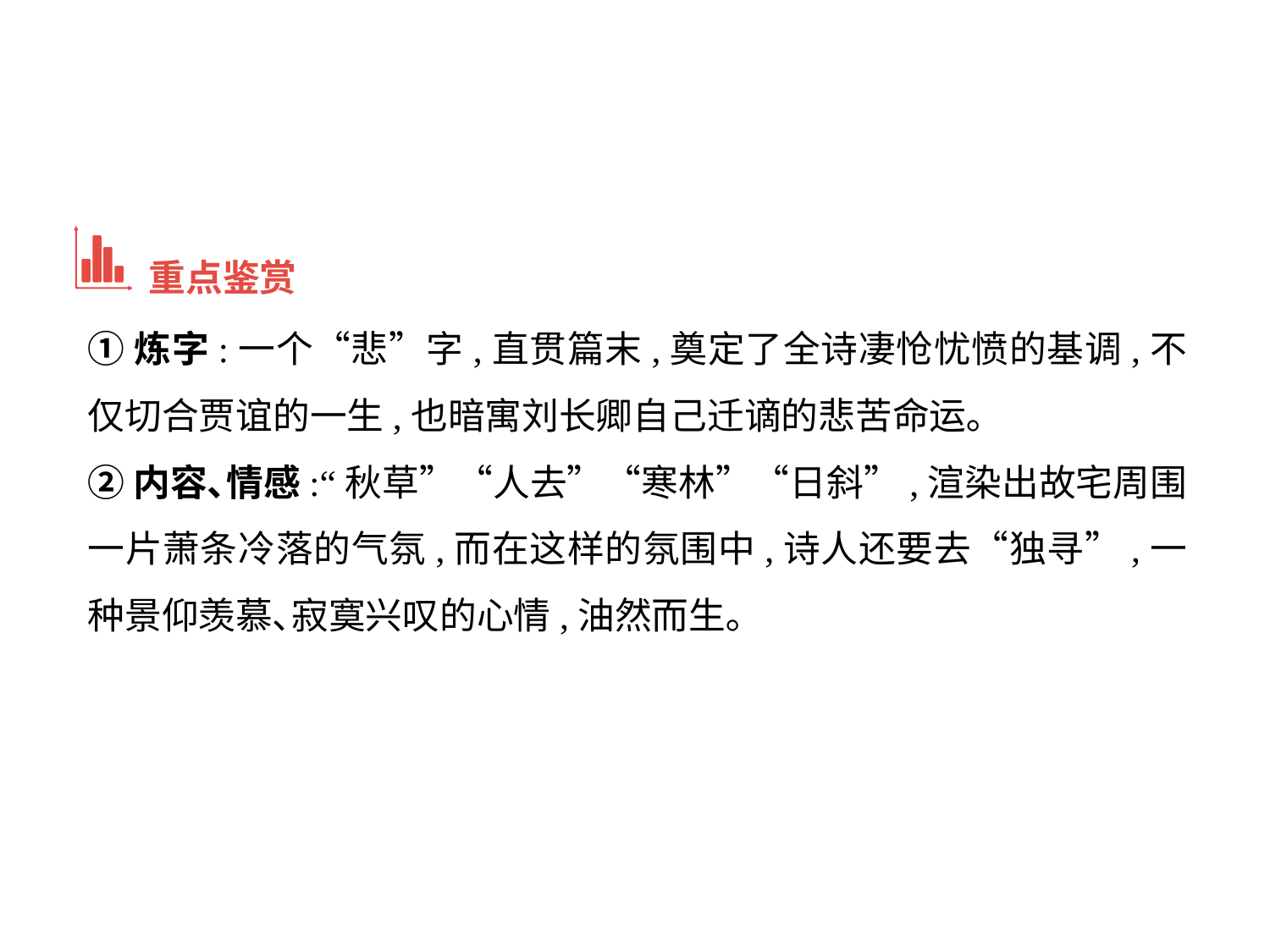

重点鉴赏
①炼字:一个“悲”字,直贯篇末,奠定了全诗凄怆忧愤的基调,不仅切合贾谊的一生,也暗寓刘长卿自己迁谪的悲苦命运｡
②内容､情感:“秋草”“人去”“寒林”“日斜”,渲染出故宅周围一片萧条冷落的气氛,而在这样的氛围中,诗人还要去“独寻”,一种景仰羡慕､寂寞兴叹的心情,油然而生｡